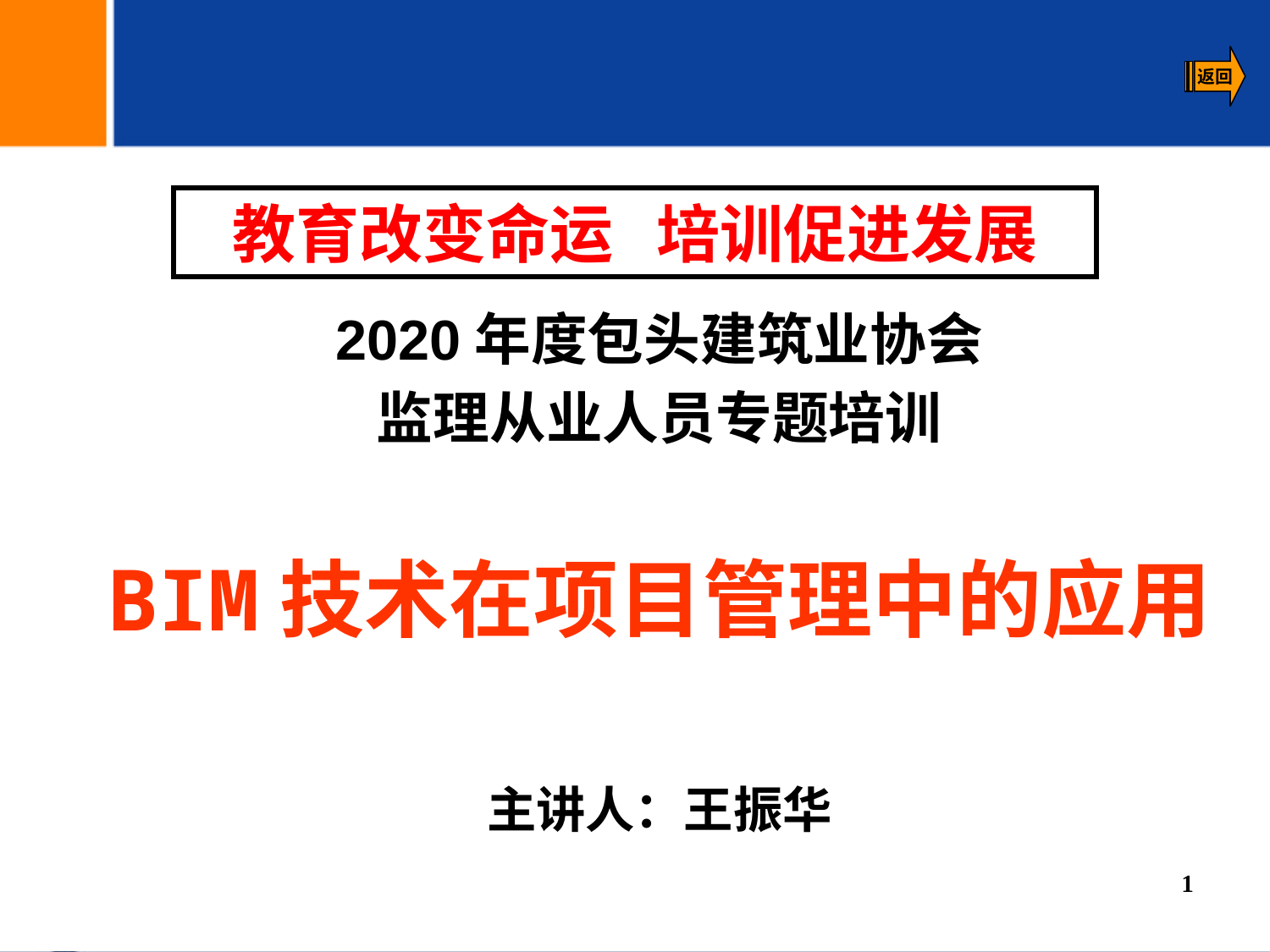

教育改变命运   培训促进发展
2020年度包头建筑业协会
监理从业人员专题培训

BIM技术在项目管理中的应用

主讲人：王振华
1